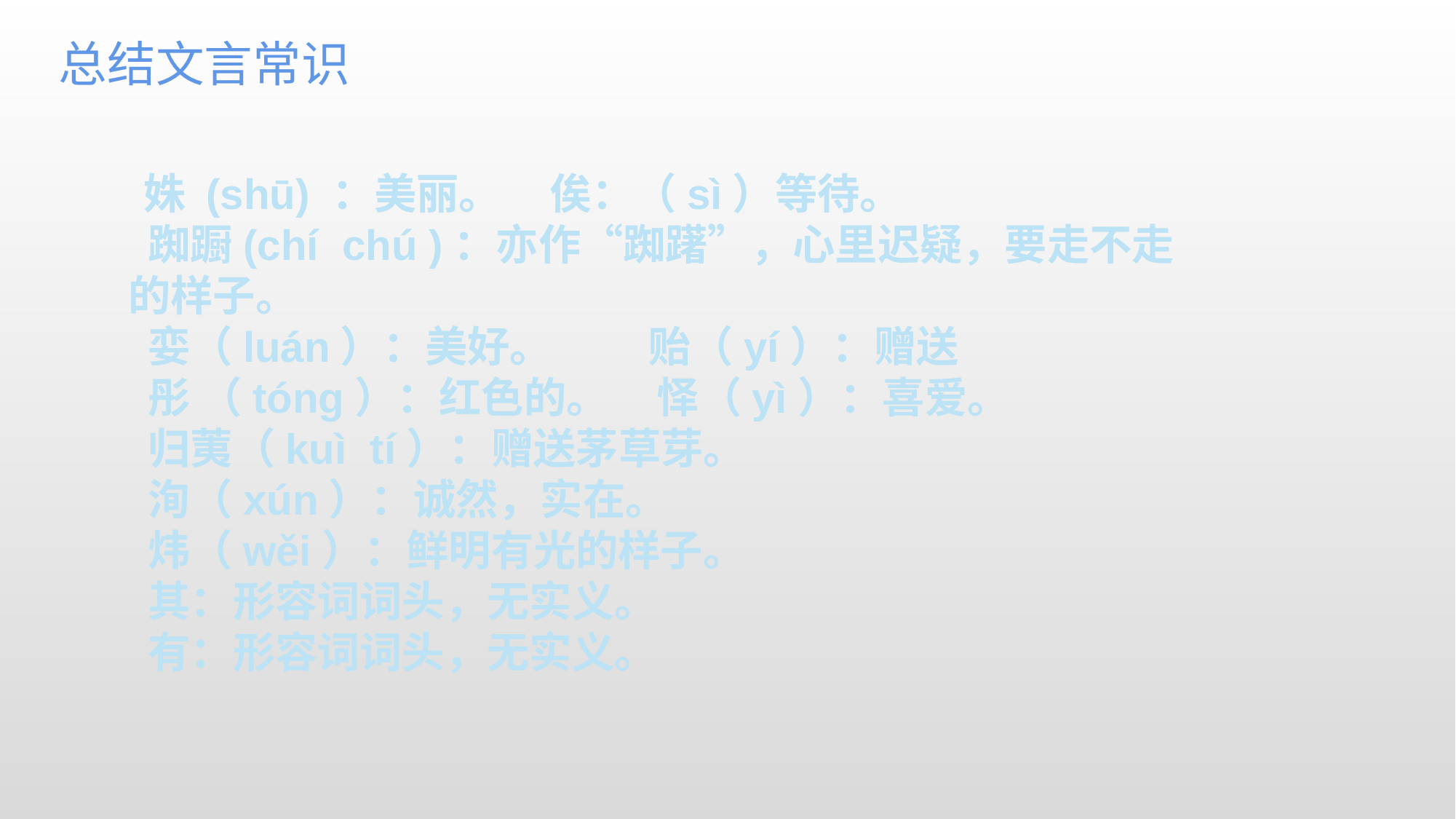

总结文言常识
 姝 (shū) ：美丽。     俟：（sì）等待。
 踟蹰(chí  chú )：亦作“踟躇”，心里迟疑，要走不走的样子。
 娈（luán）：美好。          贻（yí）：赠送
 彤 （tónɡ）：红色的。     怿（yì）：喜爱。
 归荑（kuì  tí）：赠送茅草芽。
 洵（xún）：诚然，实在。
 炜（wěi）：鲜明有光的样子。
 其：形容词词头，无实义。
 有：形容词词头，无实义。